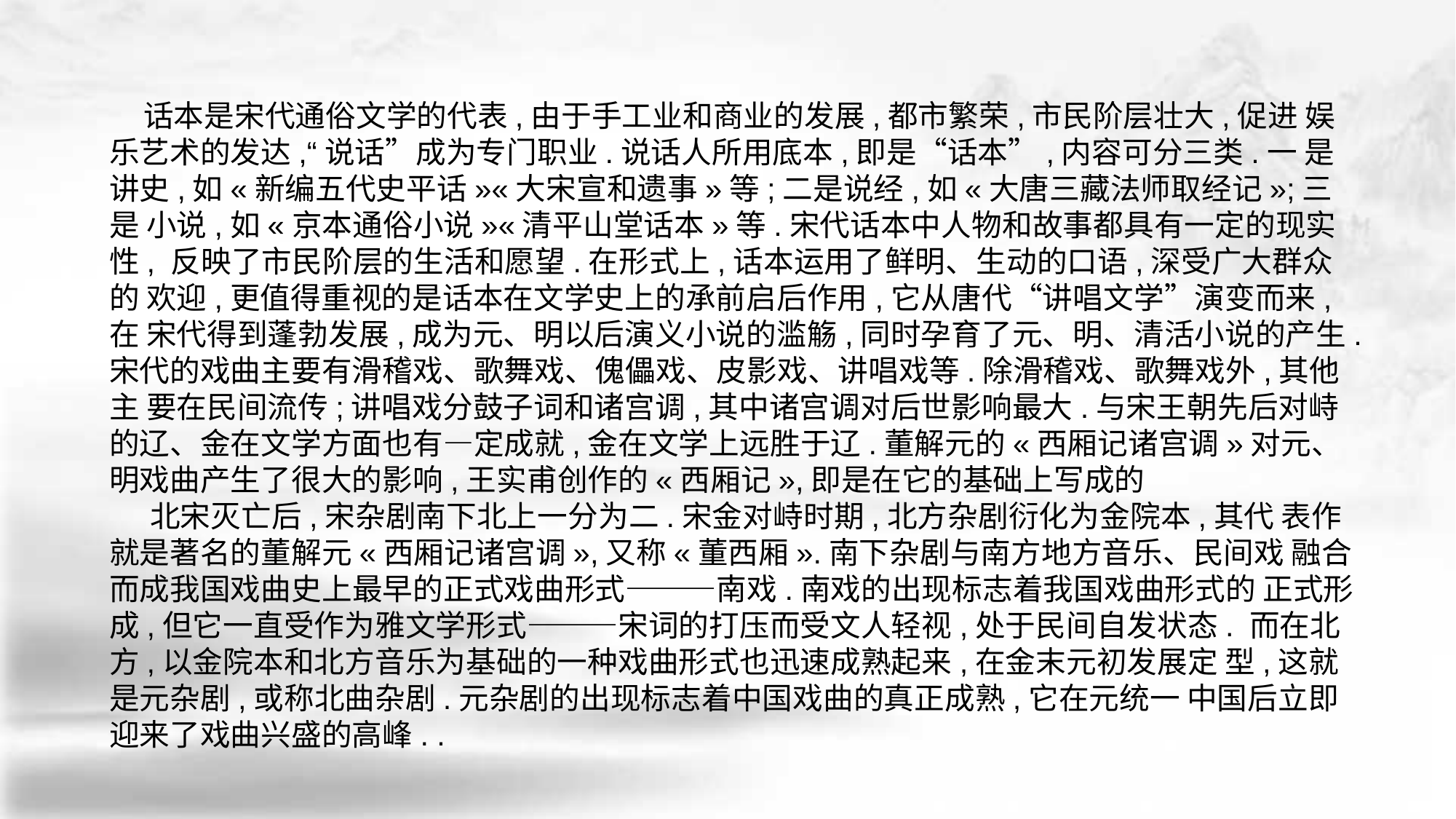

话本是宋代通俗文学的代表,由于手工业和商业的发展,都市繁荣,市民阶层壮大,促进 娱乐艺术的发达,“说话”成为专门职业.说话人所用底本,即是“话本”,内容可分三类.一 是讲史,如«新编五代史平话»«大宋宣和遗事»等;二是说经,如«大唐三藏法师取经记»;三是 小说,如«京本通俗小说»«清平山堂话本»等.宋代话本中人物和故事都具有一定的现实性, 反映了市民阶层的生活和愿望.在形式上,话本运用了鲜明、生动的口语,深受广大群众的 欢迎,更值得重视的是话本在文学史上的承前启后作用,它从唐代“讲唱文学”演变而来,在 宋代得到蓬勃发展,成为元、明以后演义小说的滥觞,同时孕育了元、明、清活小说的产生.宋代的戏曲主要有滑稽戏、歌舞戏、傀儡戏、皮影戏、讲唱戏等.除滑稽戏、歌舞戏外,其他主 要在民间流传;讲唱戏分鼓子词和诸宫调,其中诸宫调对后世影响最大.与宋王朝先后对峙 的辽、金在文学方面也有—定成就,金在文学上远胜于辽.董解元的«西厢记诸宫调»对元、 明戏曲产生了很大的影响,王实甫创作的«西厢记»,即是在它的基础上写成的
     北宋灭亡后,宋杂剧南下北上一分为二.宋金对峙时期,北方杂剧衍化为金院本,其代 表作就是著名的董解元«西厢记诸宫调»,又称«董西厢».南下杂剧与南方地方音乐、民间戏 融合而成我国戏曲史上最早的正式戏曲形式———南戏.南戏的出现标志着我国戏曲形式的 正式形成,但它一直受作为雅文学形式———宋词的打压而受文人轻视,处于民间自发状态. 而在北方,以金院本和北方音乐为基础的一种戏曲形式也迅速成熟起来,在金末元初发展定 型,这就是元杂剧,或称北曲杂剧.元杂剧的出现标志着中国戏曲的真正成熟,它在元统一 中国后立即迎来了戏曲兴盛的高峰. .